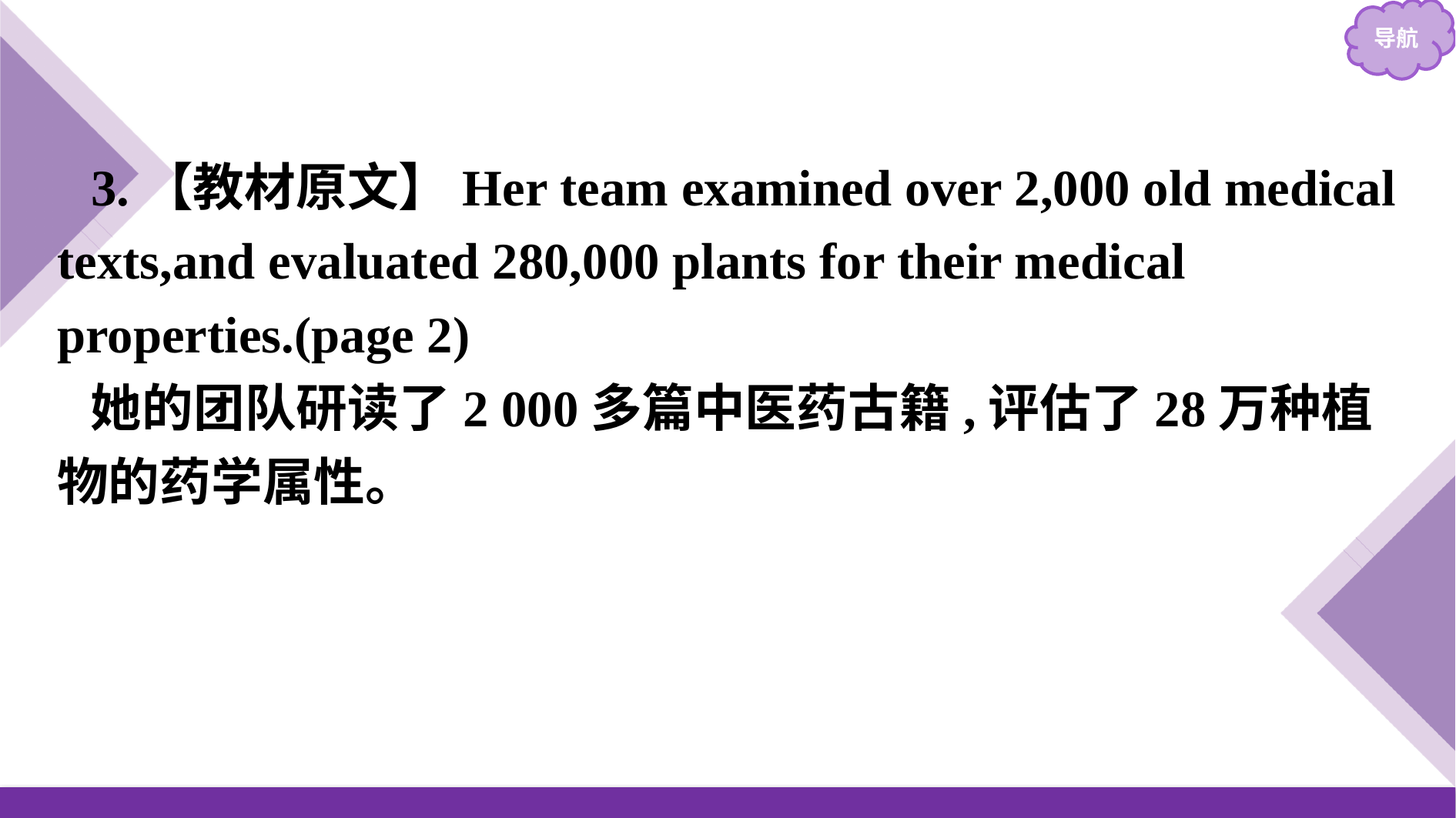

3.【教材原文】Her team examined over 2,000 old medical texts,and evaluated 280,000 plants for their medical properties.(page 2)
她的团队研读了2 000多篇中医药古籍,评估了28万种植物的药学属性。